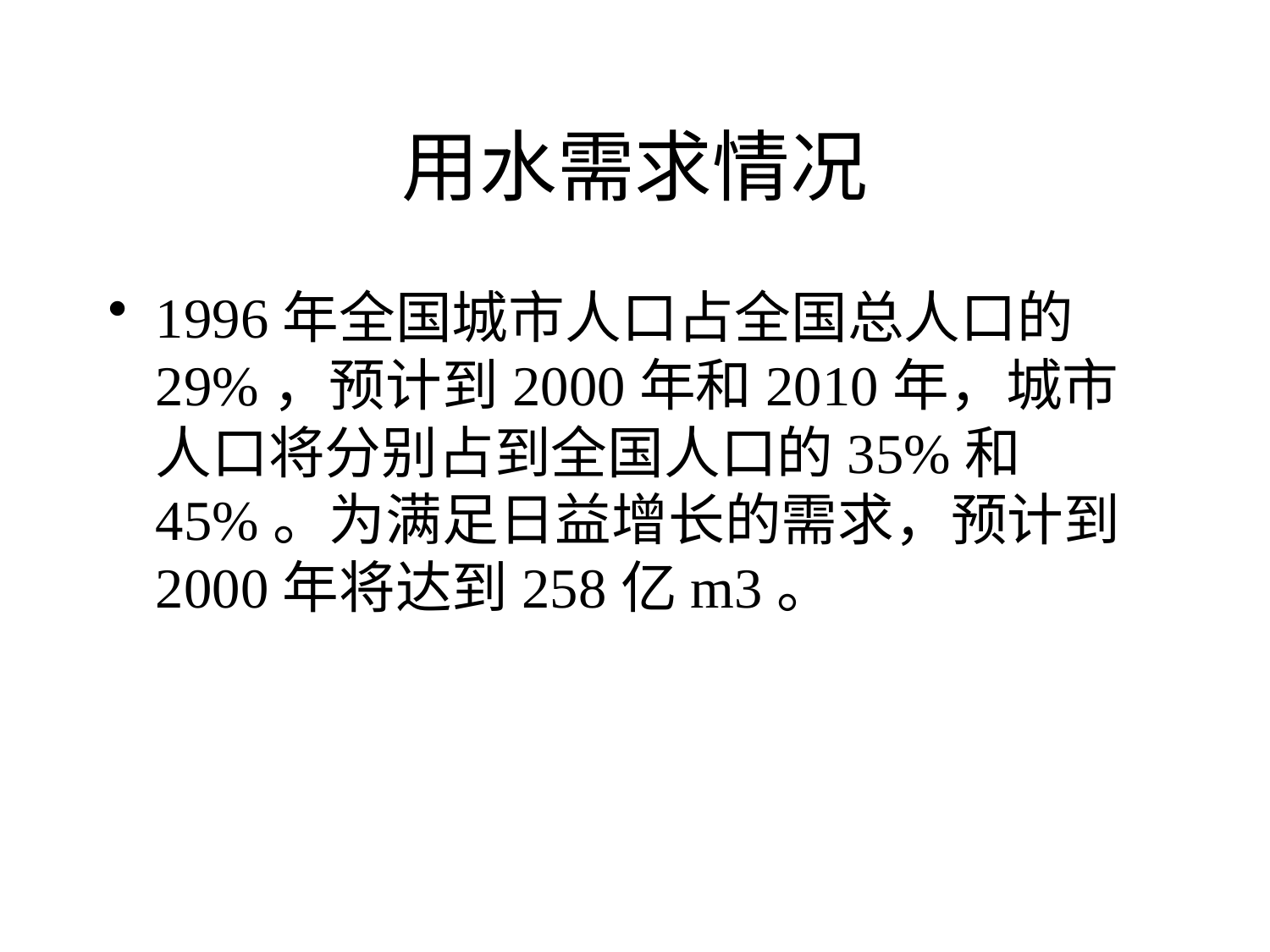

# 用水需求情况
1996年全国城市人口占全国总人口的29%，预计到2000年和2010年，城市人口将分别占到全国人口的35%和45%。为满足日益增长的需求，预计到2000年将达到258亿m3。